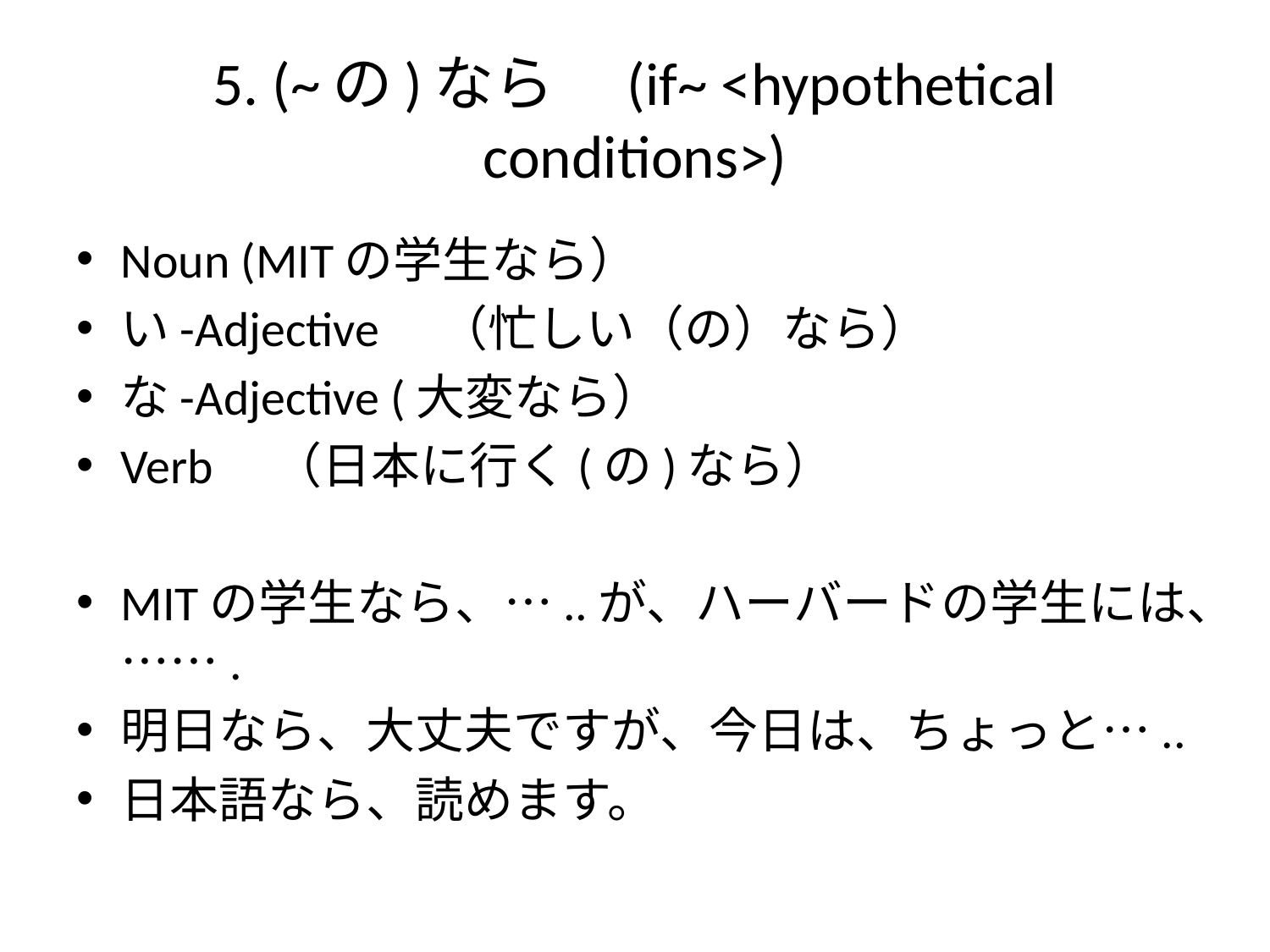

# 5. (~の)なら　(if~ <hypothetical conditions>)
Noun (MITの学生なら）
い-Adjective　（忙しい（の）なら）
な-Adjective (大変なら）
Verb　（日本に行く(の)なら）

MITの学生なら、…..が、ハーバードの学生には、…….
明日なら、大丈夫ですが、今日は、ちょっと…..
日本語なら、読めます。